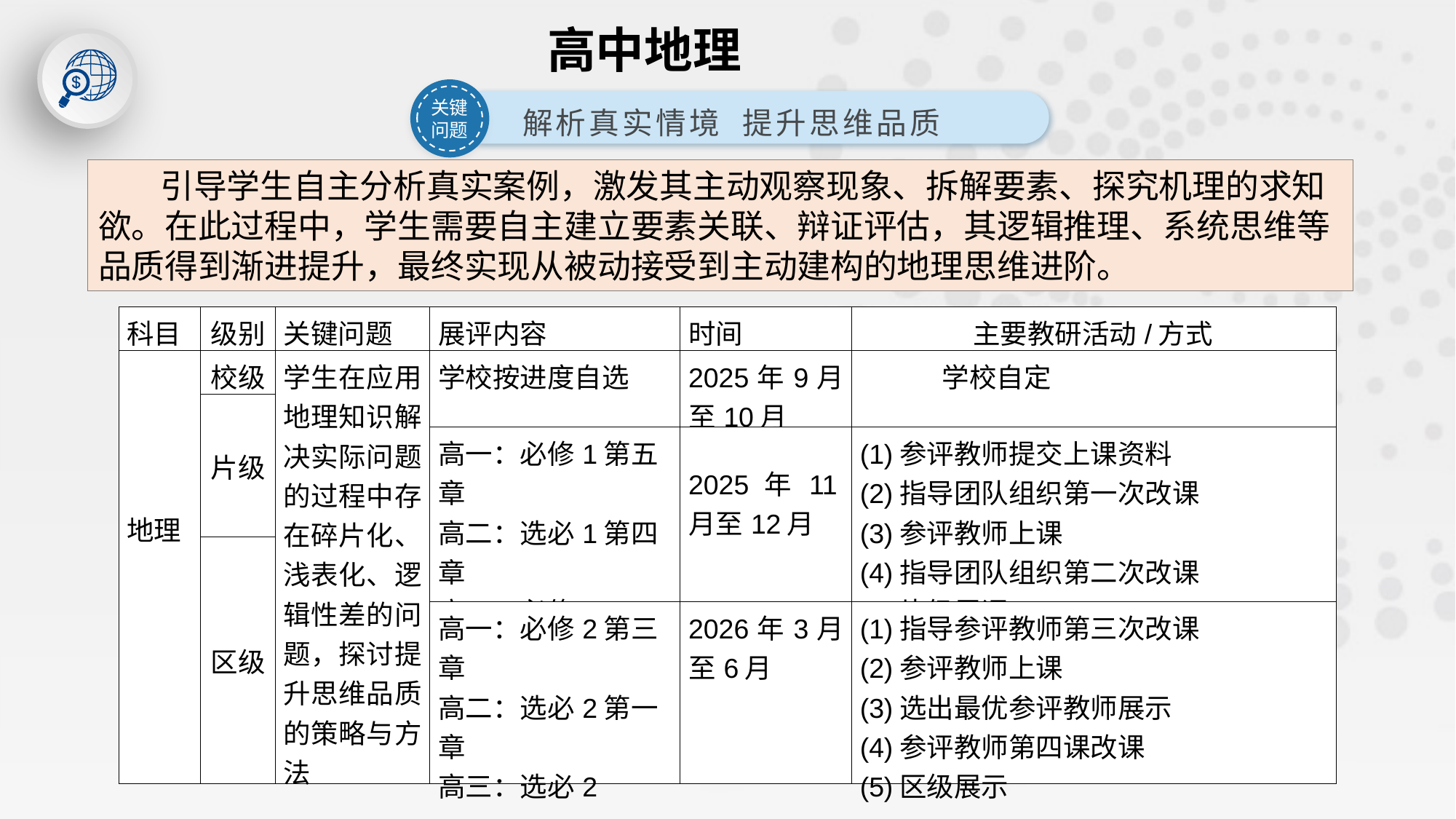

高中地理

关键问题

  解析真实情境  提升思维品质
         引导学生自主分析真实案例，激发其主动观察现象、拆解要素、探究机理的求知欲。在此过程中，学生需要自主建立要素关联、辩证评估，其逻辑推理、系统思维等品质得到渐进提升，最终实现从被动接受到主动建构的地理思维进阶。
| 科目 | 级别 | 关键问题 | 展评内容 | 时间 | 主要教研活动/方式 |
| --- | --- | --- | --- | --- | --- |
| 地理 | 校级 | 学生在应用地理知识解决实际问题的过程中存在碎片化、浅表化、逻辑性差的问题，探讨提升思维品质的策略与方法 | 学校按进度自选 | 2025年9月至10月 | 学校自定 |
|  | 片级 |  |  |  |  |
|  |  |  | 高一：必修1第五章 高二：选必1第四章 高三：必修2 | 2025年11月至12月 | (1)参评教师提交上课资料 (2)指导团队组织第一次改课 (3)参评教师上课 (4)指导团队组织第二次改课 (5)片级展评 |
|  | 区级 |  |  |  |  |
|  |  |  | 高一：必修2第三章 高二：选必2第一章 高三：选必2 | 2026年3月至6月 | (1)指导参评教师第三次改课 (2)参评教师上课 (3)选出最优参评教师展示 (4)参评教师第四课改课 (5)区级展示 |